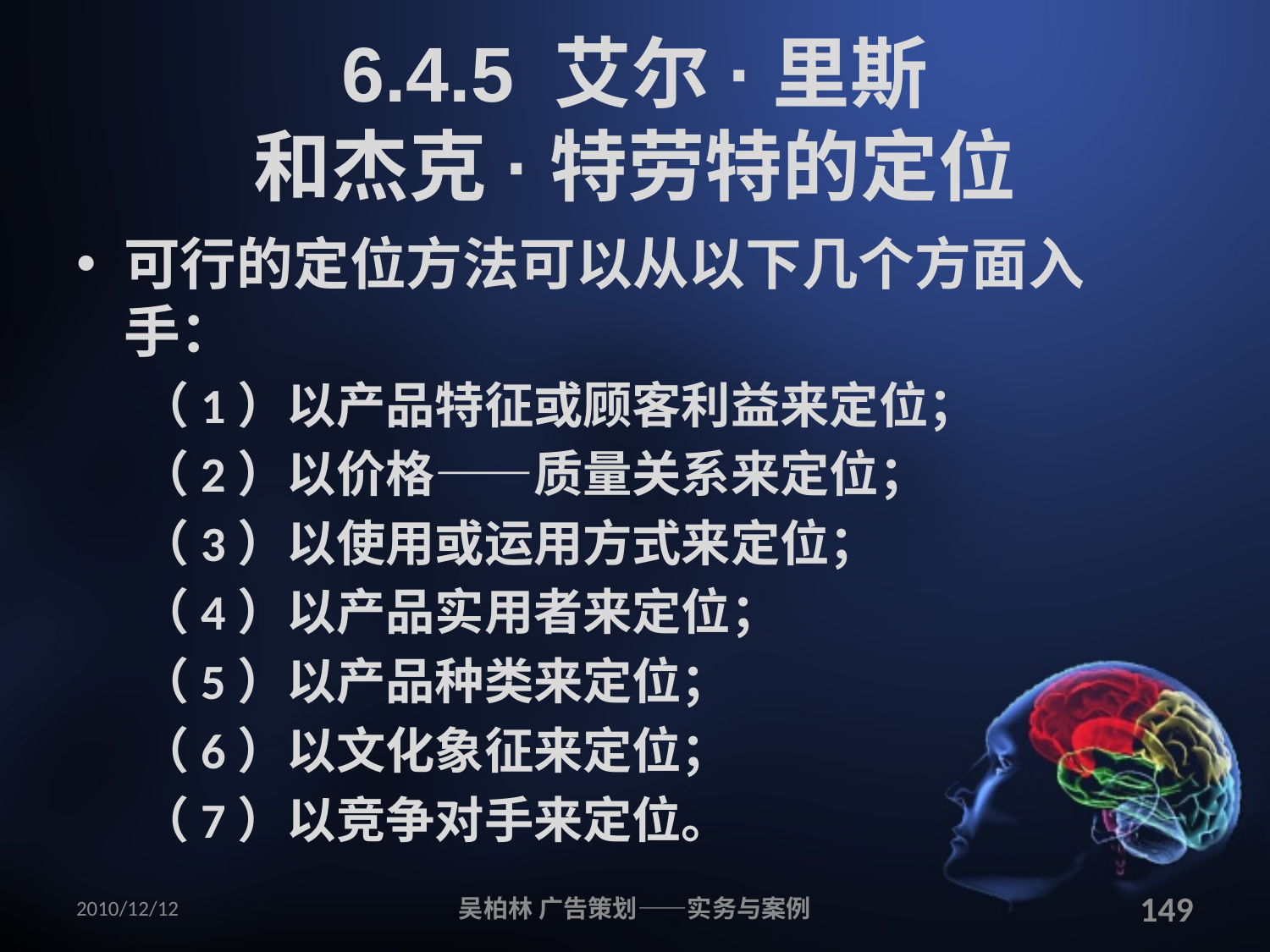

# 6.4.5 艾尔·里斯 和杰克·特劳特的定位
可行的定位方法可以从以下几个方面入手：
（1）以产品特征或顾客利益来定位；
（2）以价格——质量关系来定位；
（3）以使用或运用方式来定位；
（4）以产品实用者来定位；
（5）以产品种类来定位；
（6）以文化象征来定位；
（7）以竞争对手来定位。

2010/12/12
吴柏林 广告策划——实务与案例
149